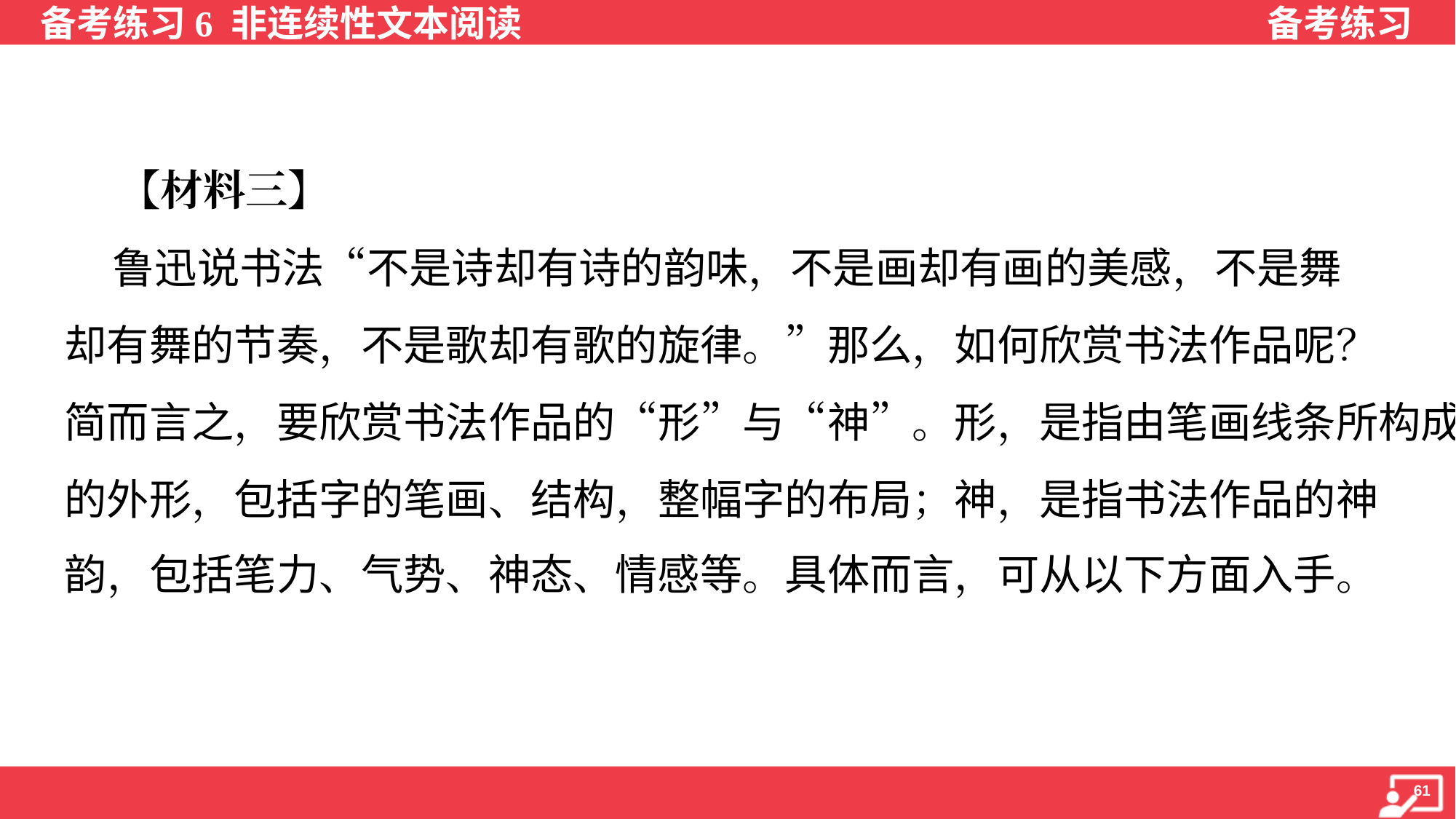

【材料三】
    鲁迅说书法“不是诗却有诗的韵味，不是画却有画的美感，不是舞
却有舞的节奏，不是歌却有歌的旋律。”那么，如何欣赏书法作品呢？
简而言之，要欣赏书法作品的“形”与“神”。形，是指由笔画线条所构成
的外形，包括字的笔画、结构，整幅字的布局；神，是指书法作品的神
韵，包括笔力、气势、神态、情感等。具体而言，可从以下方面入手。